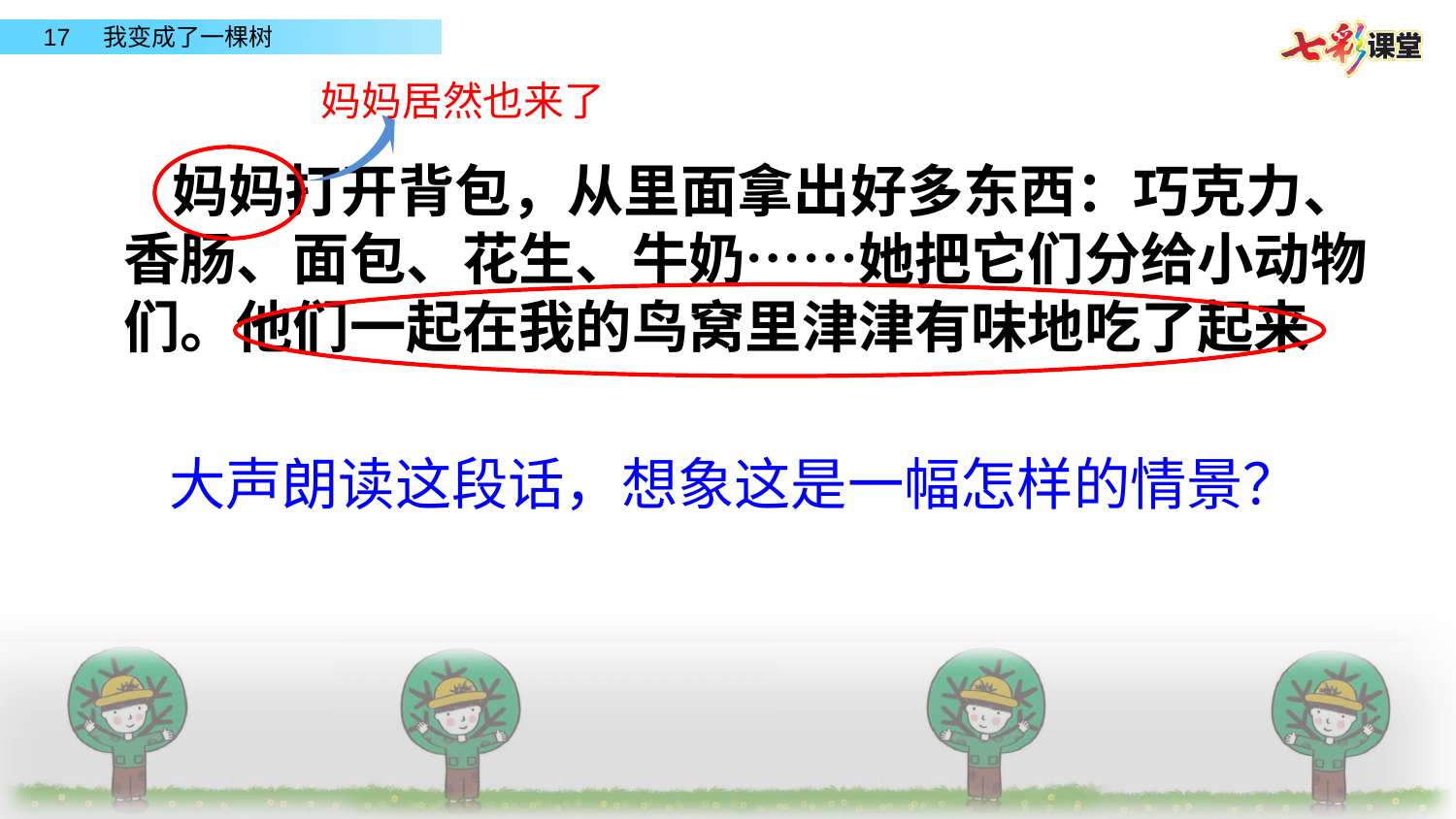

妈妈居然也来了

妈妈打开背包，从里面拿出好多东西：巧克力、香肠、面包、花生、牛奶……她把它们分给小动物们。他们一起在我的鸟窝里津津有味地吃了起来

大声朗读这段话，想象这是一幅怎样的情景？